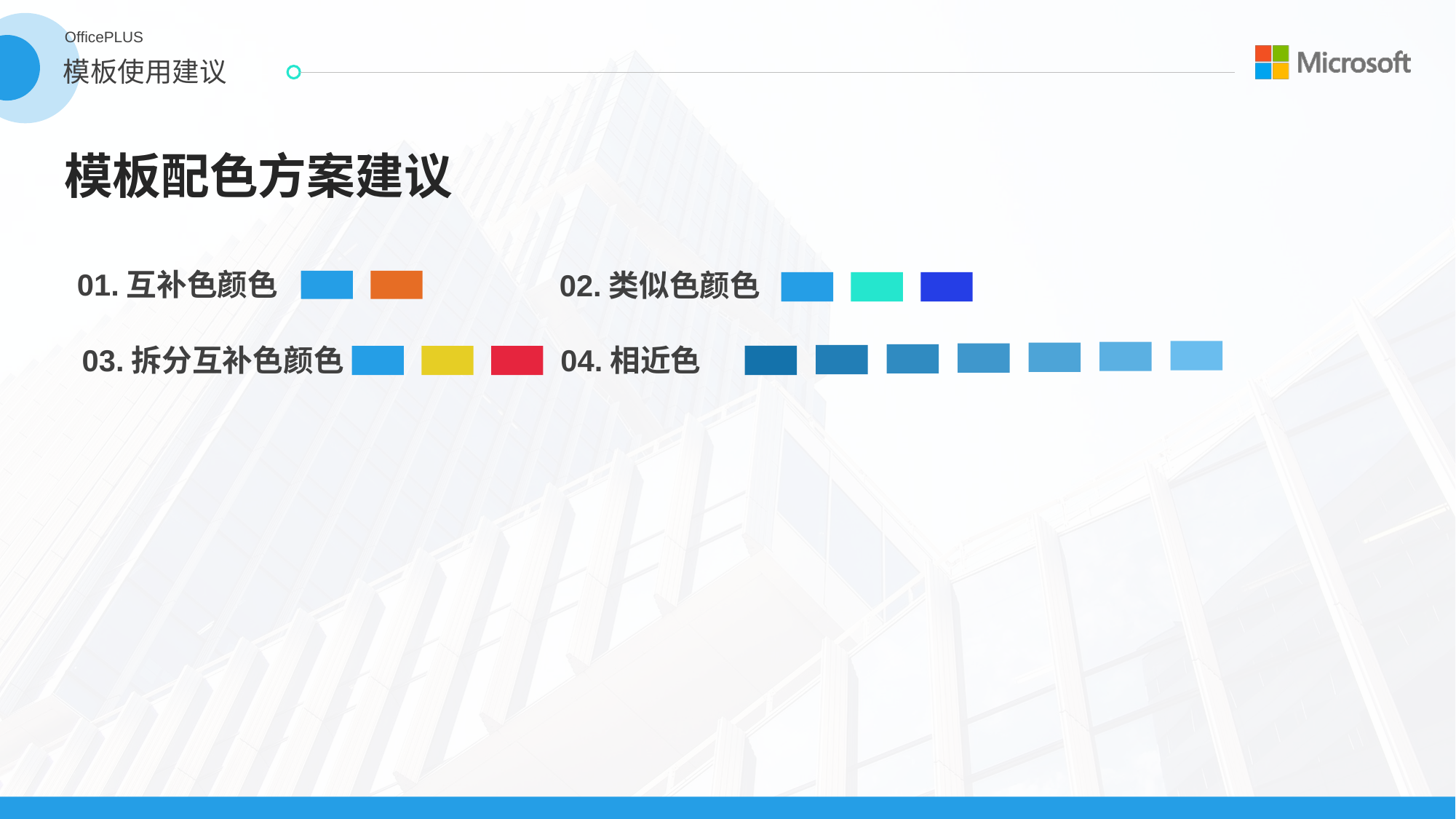

OfficePLUS
模板使用建议
模板配色方案建议
01.互补色颜色

02.类似色颜色

04.相近色

03.拆分互补色颜色